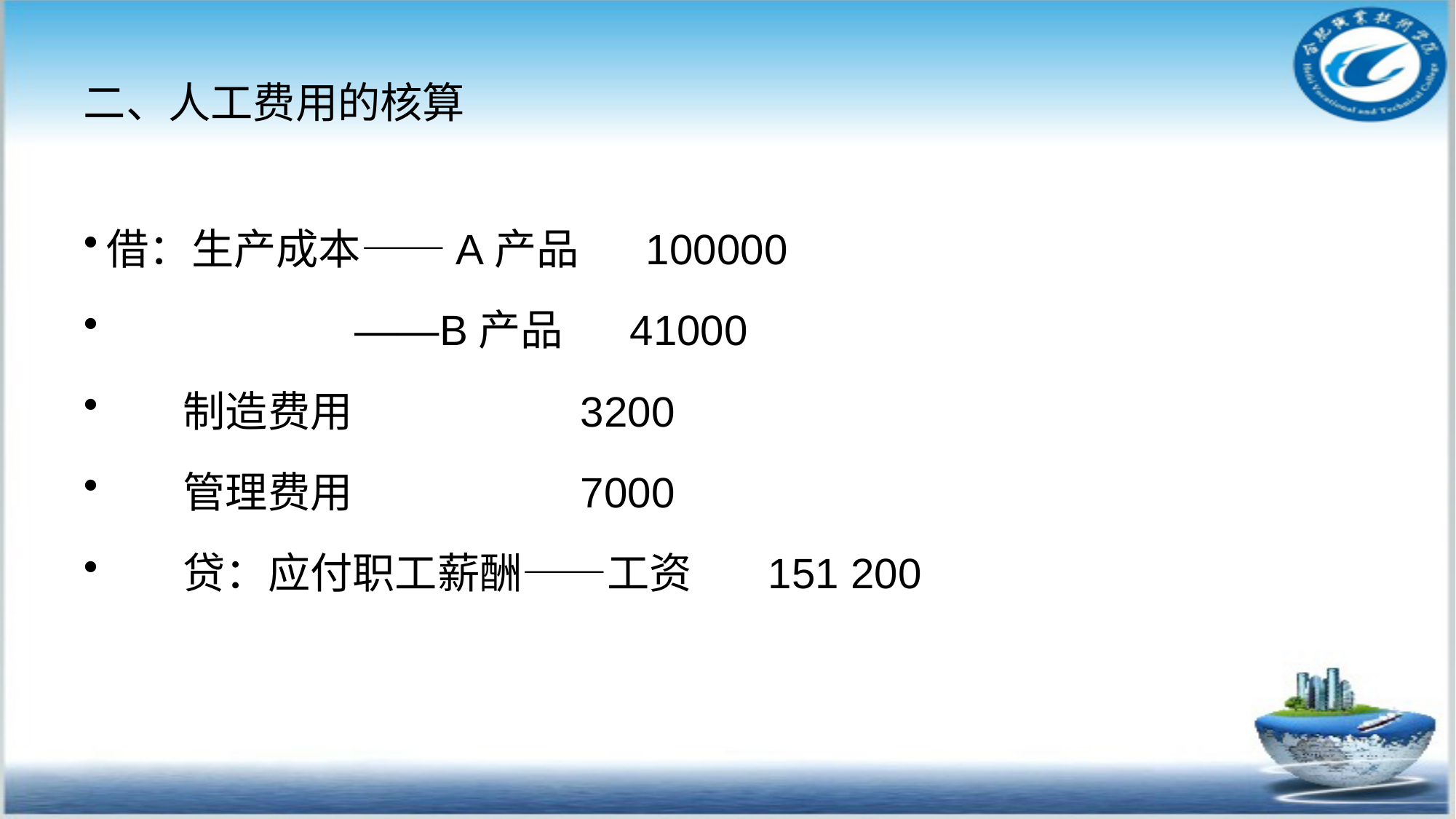

# 二、人工费用的核算
借：生产成本――A产品      100000
                     ――B产品      41000
       制造费用                       3200
       管理费用                       7000
       贷：应付职工薪酬――工资       151 200